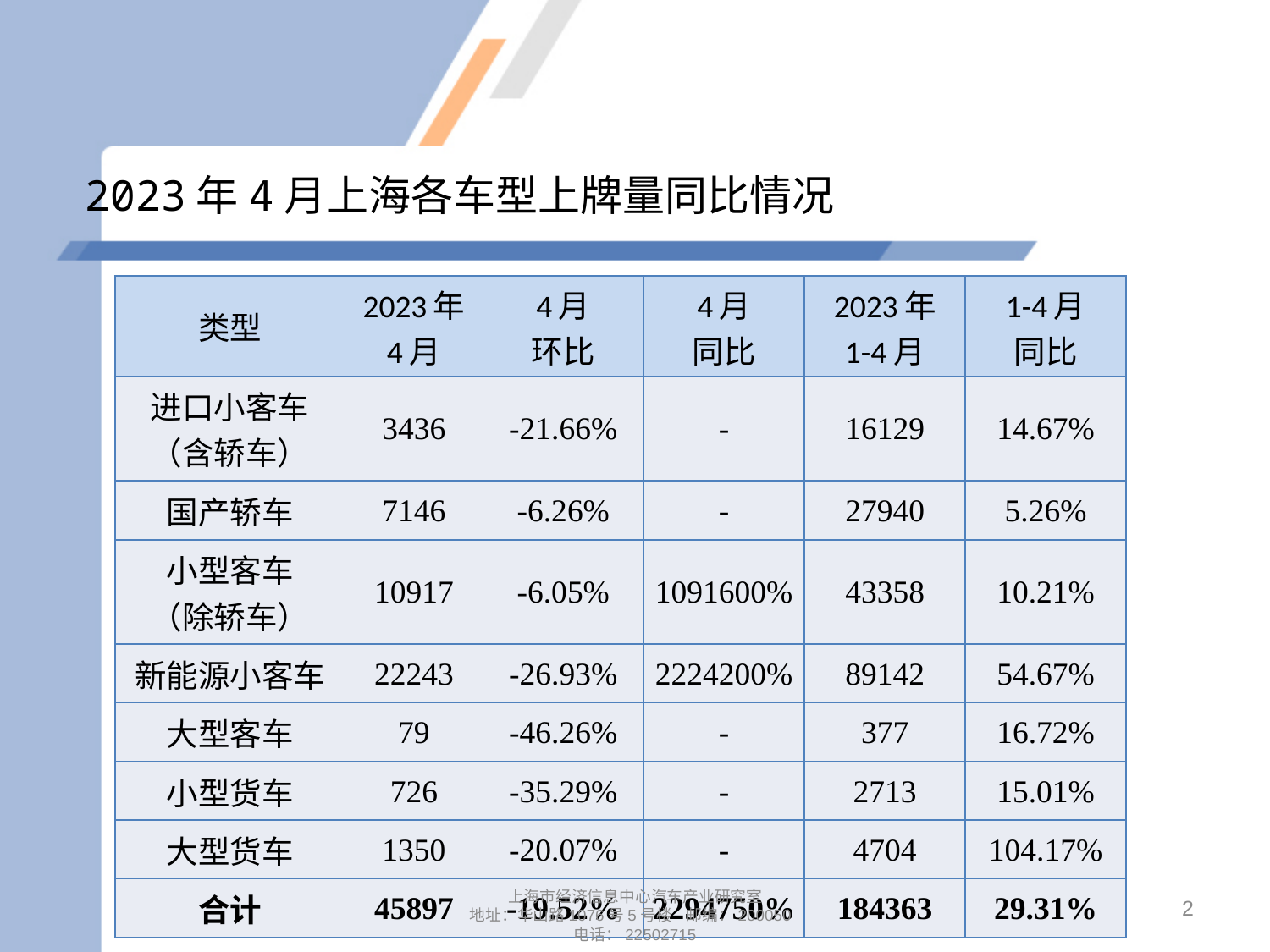

# 2023年4月上海各车型上牌量同比情况

| 类型 | 2023年 4月 | 4月 环比 | 4月 同比 | 2023年 1-4月 | 1-4月 同比 |
| --- | --- | --- | --- | --- | --- |
| 进口小客车 （含轿车） | 3436 | -21.66% | - | 16129 | 14.67% |
| 国产轿车 | 7146 | -6.26% | - | 27940 | 5.26% |
| 小型客车 （除轿车） | 10917 | -6.05% | 1091600% | 43358 | 10.21% |
| 新能源小客车 | 22243 | -26.93% | 2224200% | 89142 | 54.67% |
| 大型客车 | 79 | -46.26% | - | 377 | 16.72% |
| 小型货车 | 726 | -35.29% | - | 2713 | 15.01% |
| 大型货车 | 1350 | -20.07% | - | 4704 | 104.17% |
| 合计 | 45897 | -19.52% | 2294750% | 184363 | 29.31% |

2
上海市经济信息中心汽车产业研究室
地址：华山路1076号5号楼    邮编：200050
电话：22502715